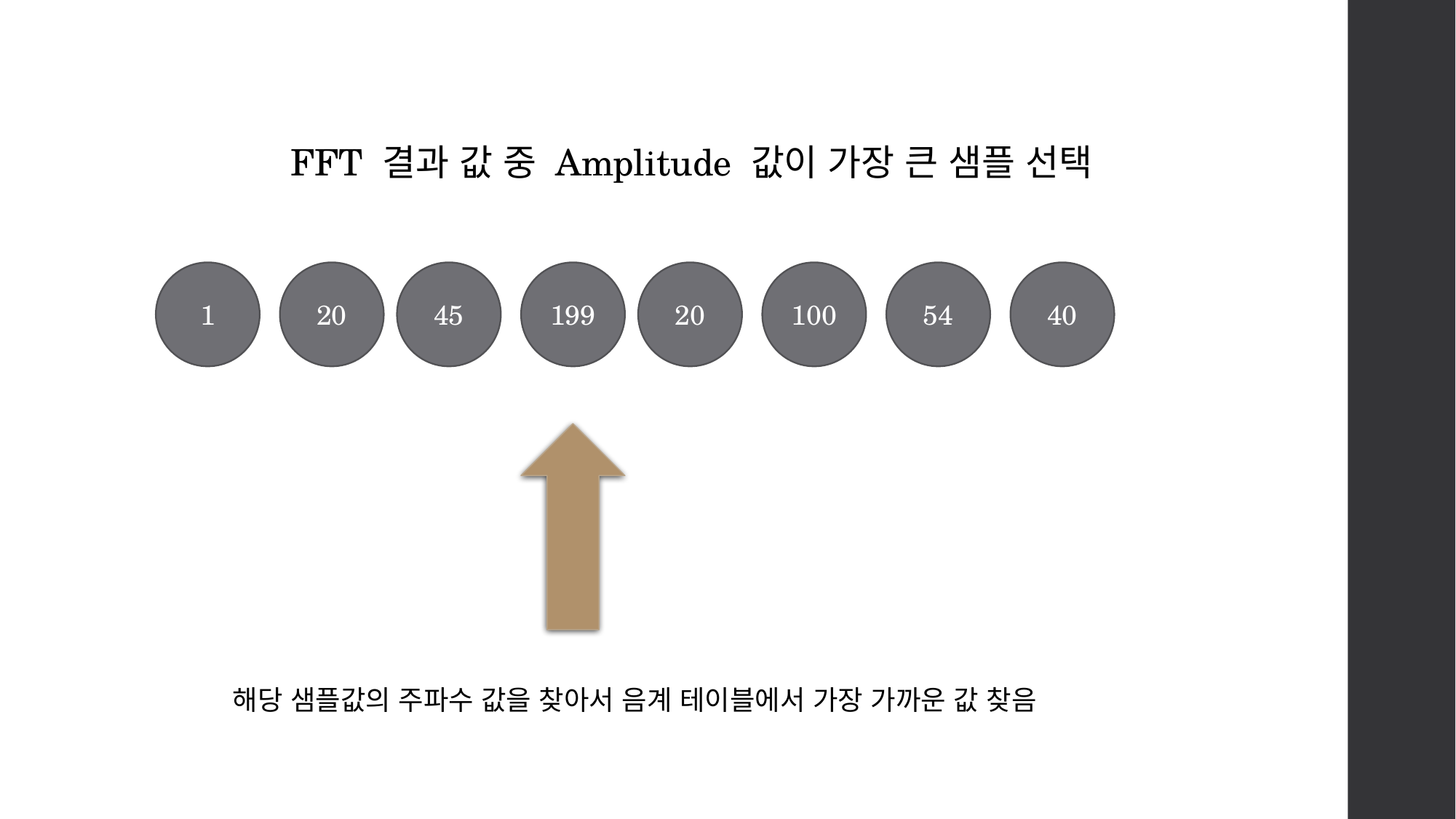

FFT 결과 값 중 Amplitude 값이 가장 큰 샘플 선택
54
40
100
20
45
199
1
20

해당 샘플값의 주파수 값을 찾아서 음계 테이블에서 가장 가까운 값 찾음